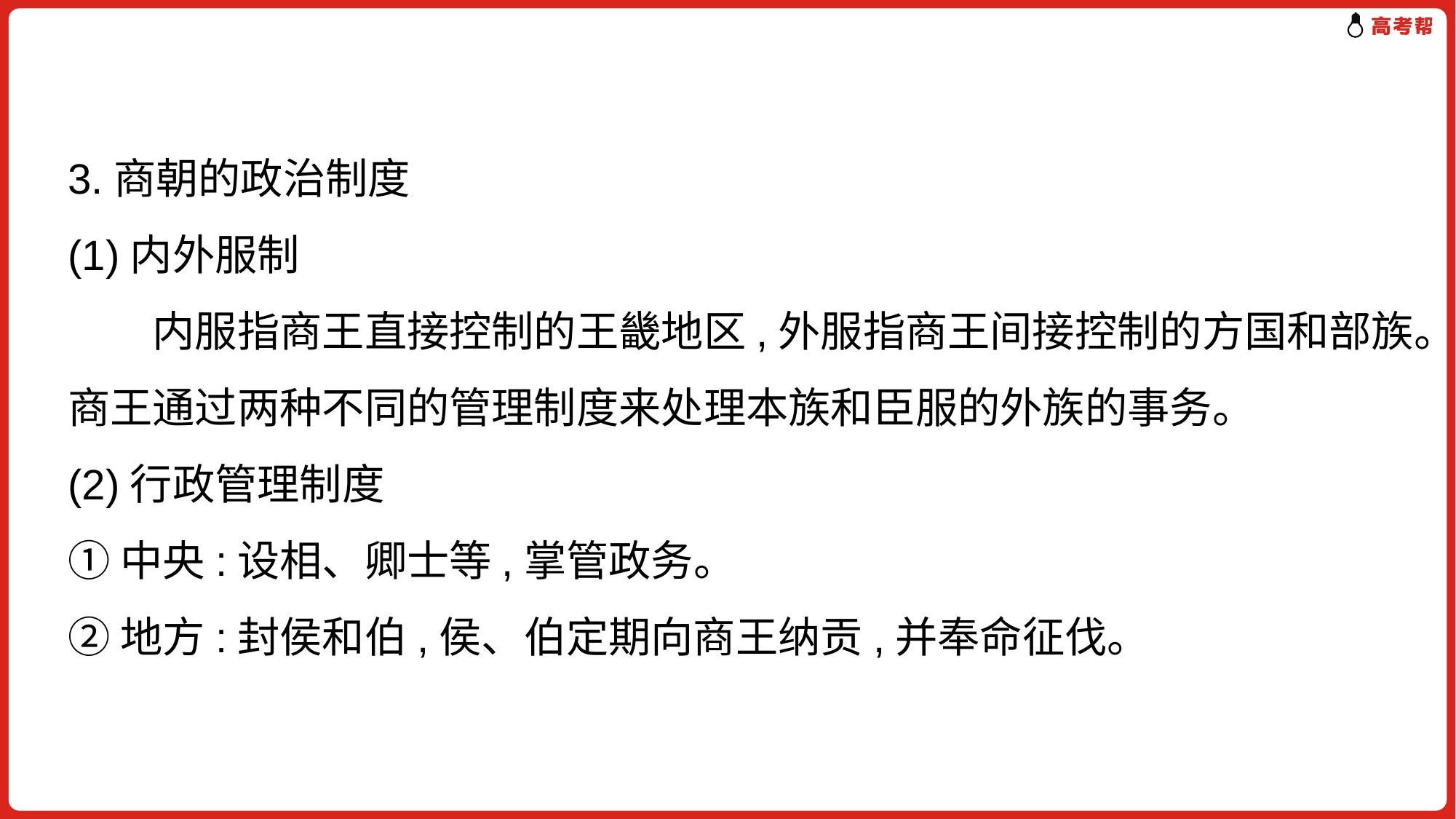

3.商朝的政治制度
(1)内外服制
　　内服指商王直接控制的王畿地区,外服指商王间接控制的方国和部族。
商王通过两种不同的管理制度来处理本族和臣服的外族的事务。
(2)行政管理制度
①中央:设相、卿士等,掌管政务。
②地方:封侯和伯,侯、伯定期向商王纳贡,并奉命征伐。